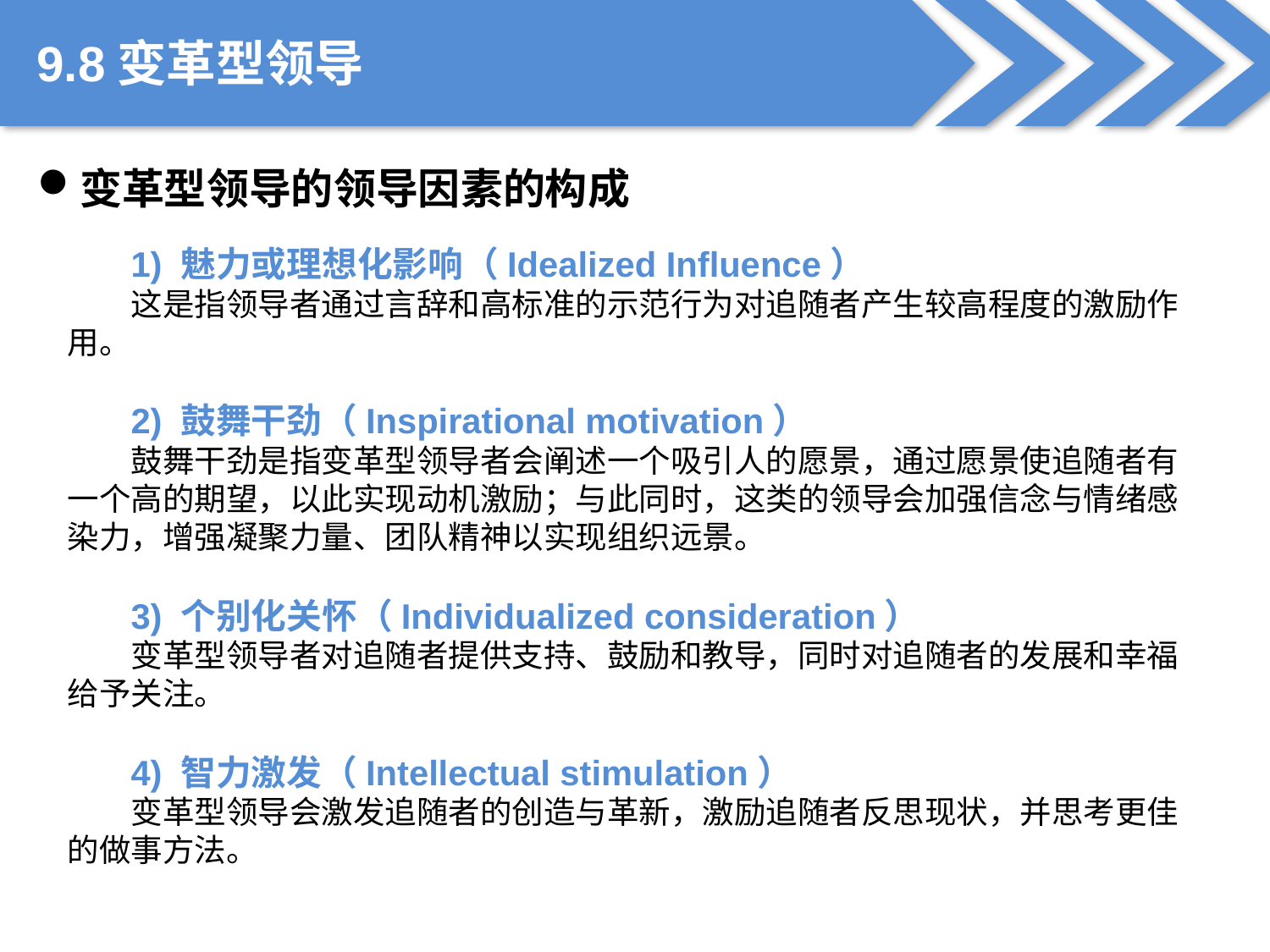

9.8变革型领导
变革型领导的领导因素的构成
1) 魅力或理想化影响（Idealized Influence）
这是指领导者通过言辞和高标准的示范行为对追随者产生较高程度的激励作用。

2) 鼓舞干劲（Inspirational motivation）
鼓舞干劲是指变革型领导者会阐述一个吸引人的愿景，通过愿景使追随者有一个高的期望，以此实现动机激励；与此同时，这类的领导会加强信念与情绪感染力，增强凝聚力量、团队精神以实现组织远景。

3) 个别化关怀（Individualized consideration）
变革型领导者对追随者提供支持、鼓励和教导，同时对追随者的发展和幸福给予关注。

4) 智力激发（Intellectual stimulation）
变革型领导会激发追随者的创造与革新，激励追随者反思现状，并思考更佳的做事方法。